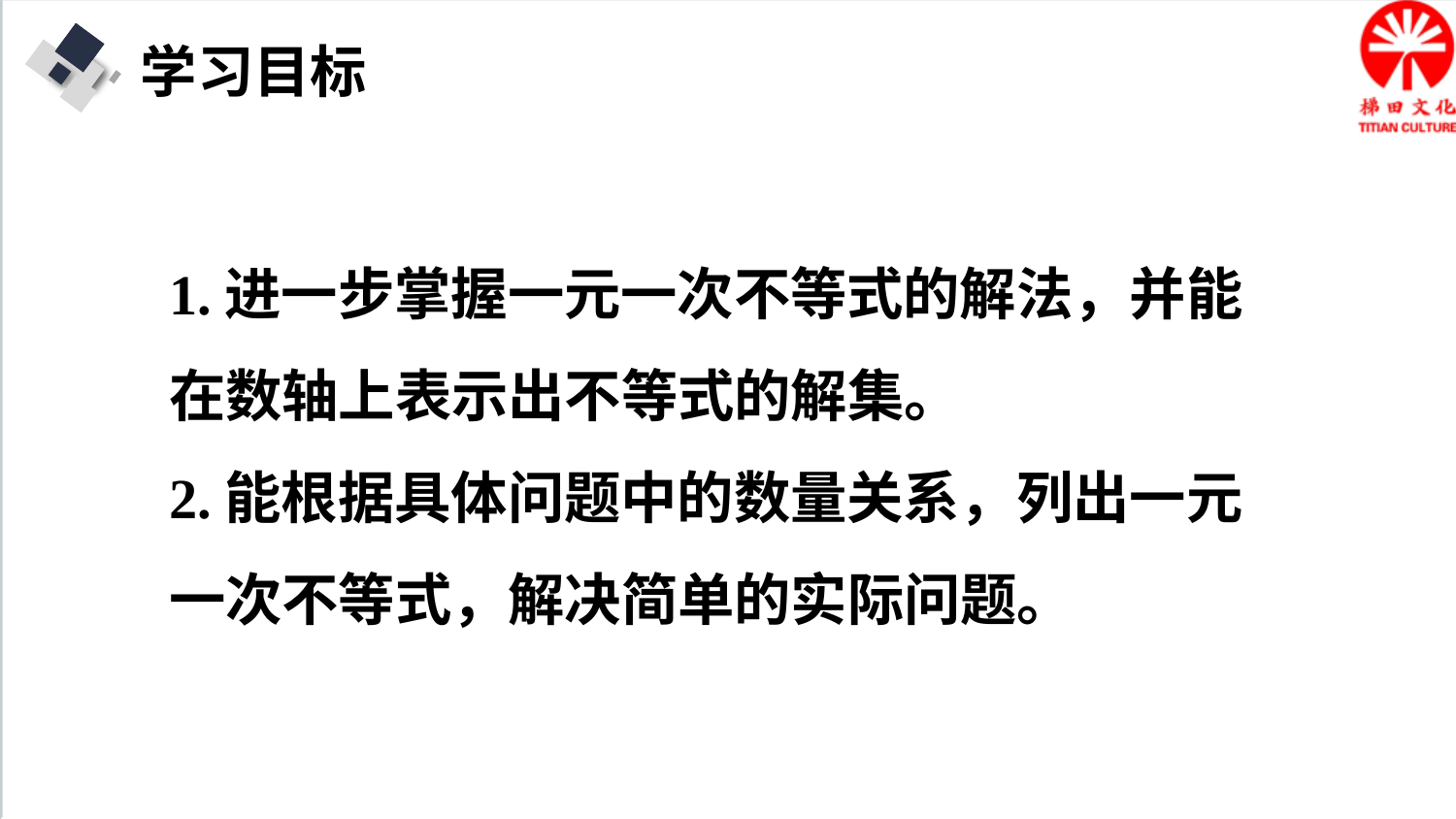

学习目标

1.进一步掌握一元一次不等式的解法，并能在数轴上表示出不等式的解集。
2.能根据具体问题中的数量关系，列出一元一次不等式，解决简单的实际问题。